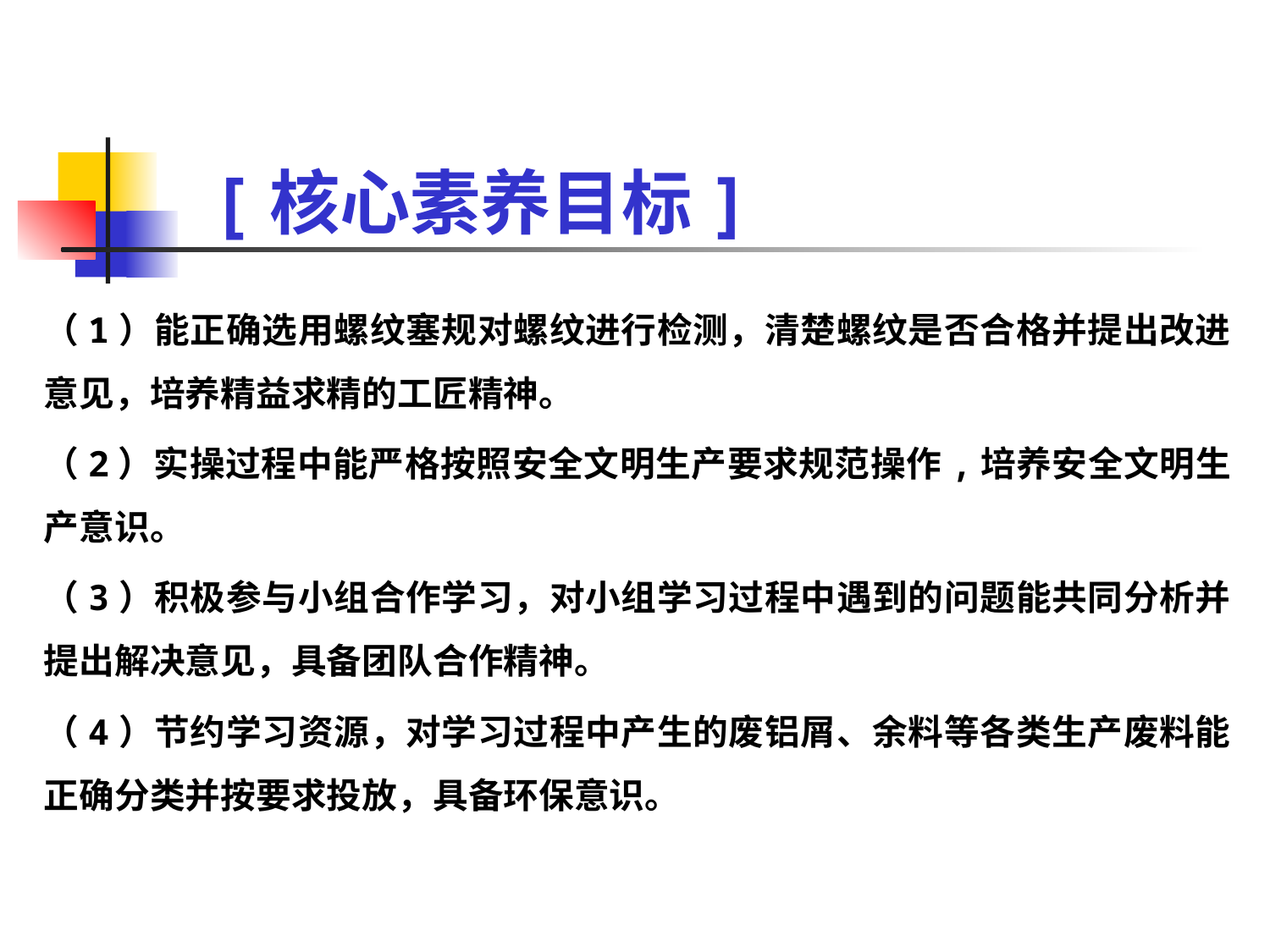

# [核心素养目标]
（1）能正确选用螺纹塞规对螺纹进行检测，清楚螺纹是否合格并提出改进意见，培养精益求精的工匠精神。
（2）实操过程中能严格按照安全文明生产要求规范操作,培养安全文明生产意识。
（3）积极参与小组合作学习，对小组学习过程中遇到的问题能共同分析并提出解决意见，具备团队合作精神。
（4）节约学习资源，对学习过程中产生的废铝屑、余料等各类生产废料能正确分类并按要求投放，具备环保意识。